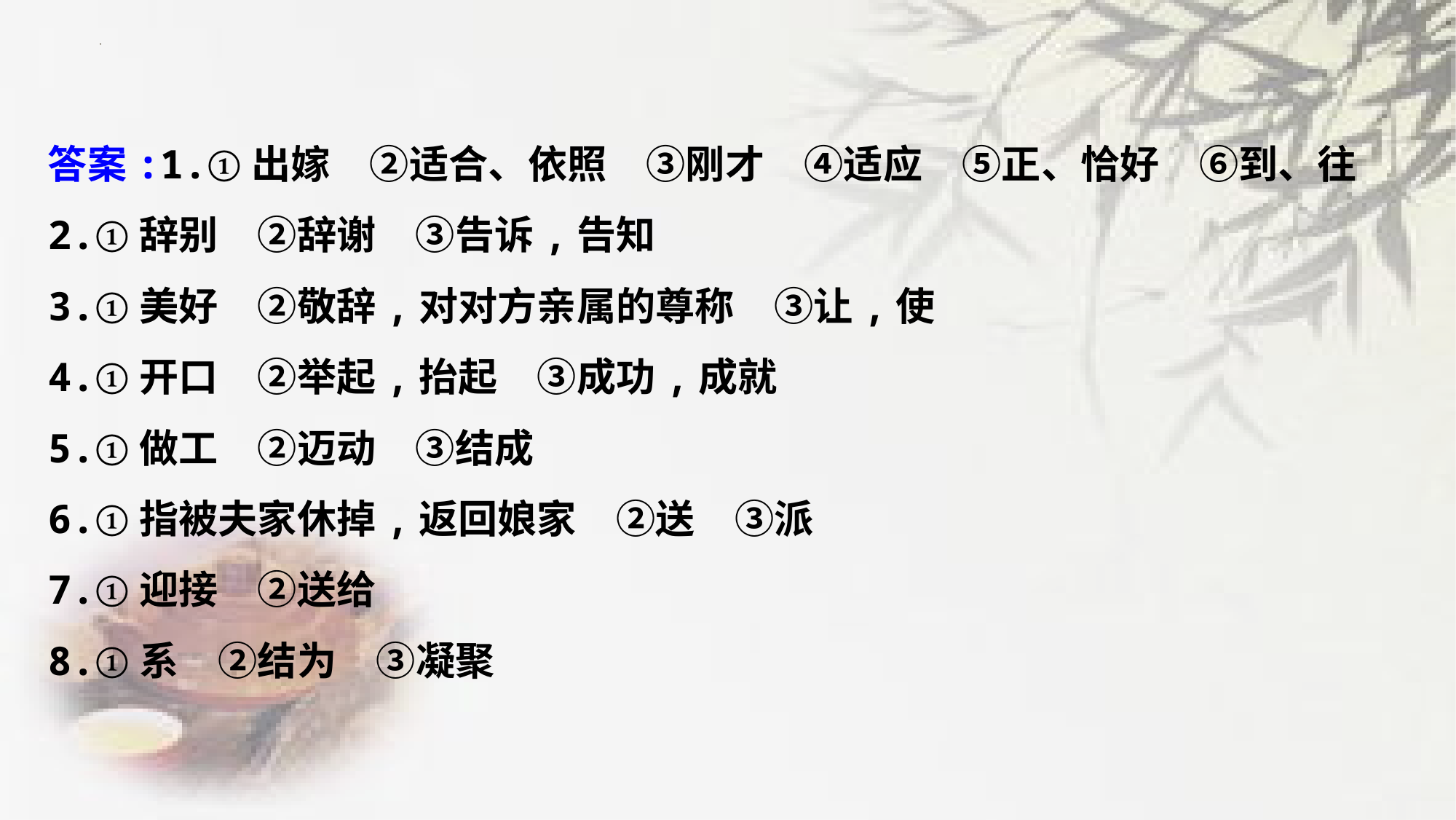

答案:1.①出嫁　②适合、依照　③刚才　④适应　⑤正、恰好　⑥到、往
2.①辞别　②辞谢　③告诉,告知
3.①美好　②敬辞,对对方亲属的尊称　③让,使
4.①开口　②举起,抬起　③成功,成就
5.①做工　②迈动　③结成
6.①指被夫家休掉,返回娘家　②送　③派
7.①迎接　②送给
8.①系　②结为　③凝聚